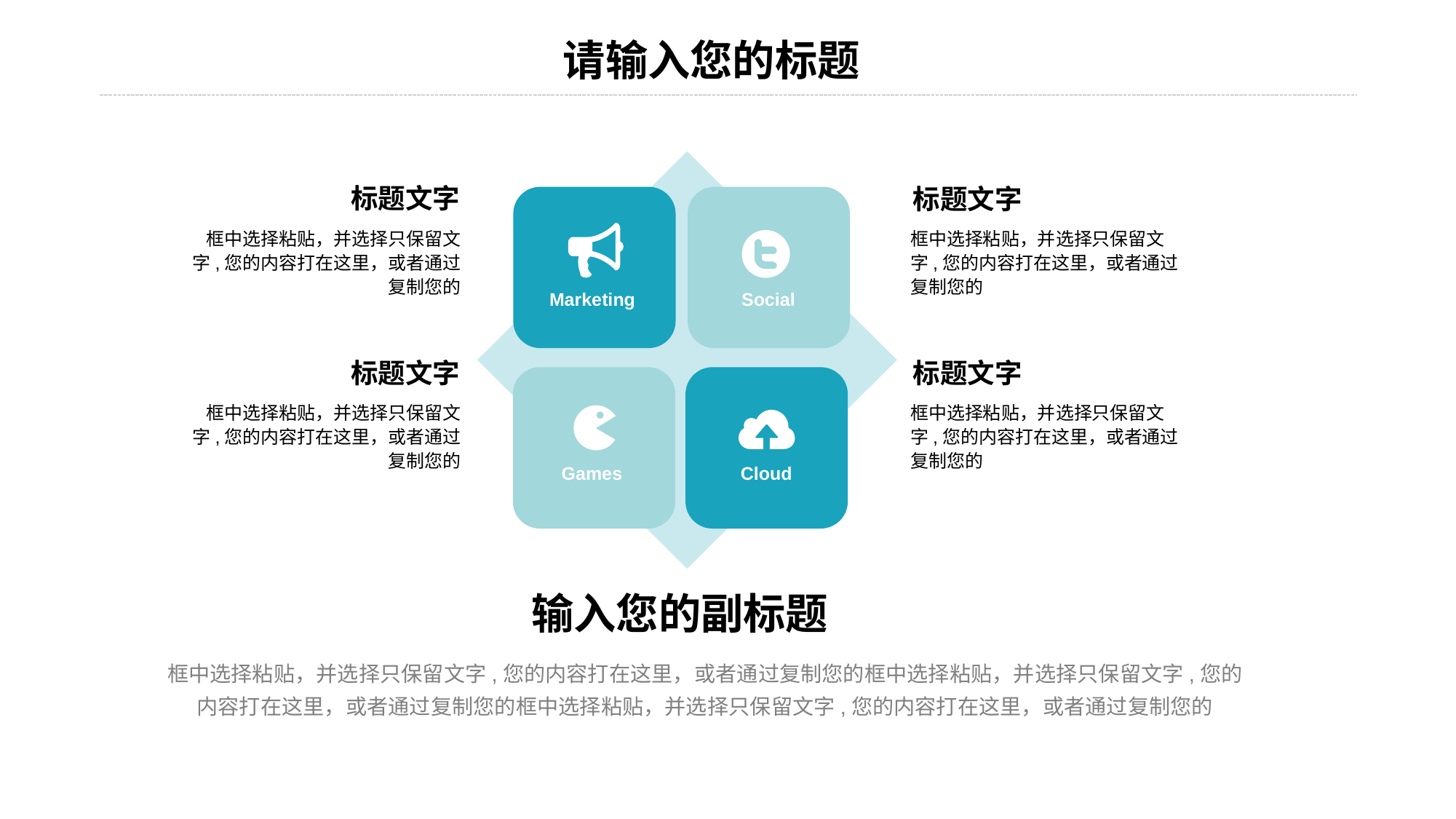

标题文字
框中选择粘贴，并选择只保留文字,您的内容打在这里，或者通过复制您的
标题文字
框中选择粘贴，并选择只保留文字,您的内容打在这里，或者通过复制您的

Marketing

Social
标题文字
框中选择粘贴，并选择只保留文字,您的内容打在这里，或者通过复制您的
标题文字
框中选择粘贴，并选择只保留文字,您的内容打在这里，或者通过复制您的

Games

Cloud
输入您的副标题
框中选择粘贴，并选择只保留文字,您的内容打在这里，或者通过复制您的框中选择粘贴，并选择只保留文字,您的内容打在这里，或者通过复制您的框中选择粘贴，并选择只保留文字,您的内容打在这里，或者通过复制您的
24